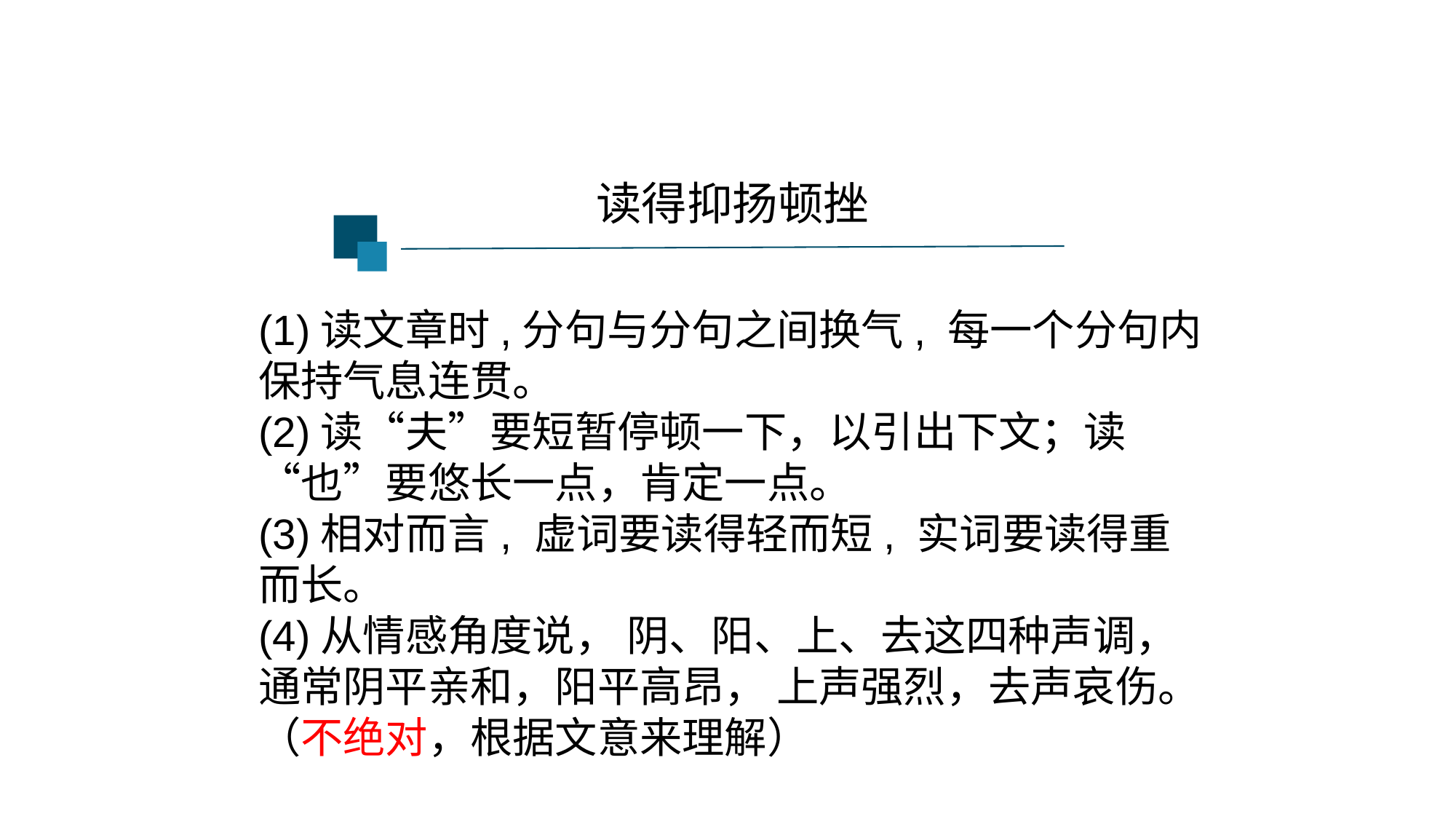

读得抑扬顿挫

(1)读文章时,分句与分句之间换气, 每一个分句内保持气息连贯。
(2)读“夫”要短暂停顿一下，以引出下文；读“也”要悠长一点，肯定一点。
(3)相对而言, 虚词要读得轻而短, 实词要读得重而长。
(4)从情感角度说， 阴、阳、上、去这四种声调，通常阴平亲和，阳平高昂， 上声强烈，去声哀伤。（不绝对，根据文意来理解）